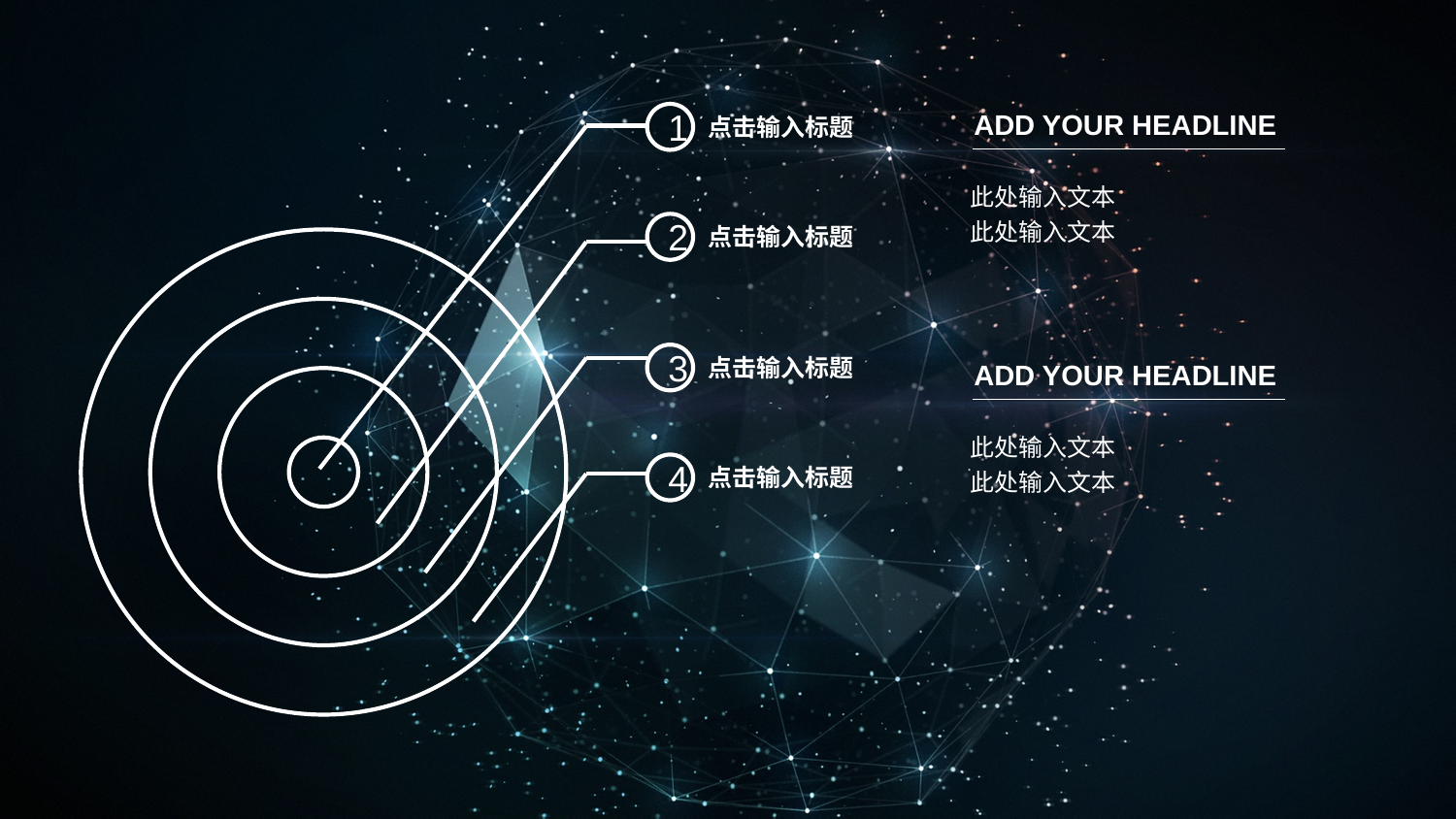

ADD YOUR HEADLINE

此处输入文本
此处输入文本
1
点击输入标题
2
点击输入标题
3
点击输入标题
ADD YOUR HEADLINE

此处输入文本
此处输入文本
4
点击输入标题